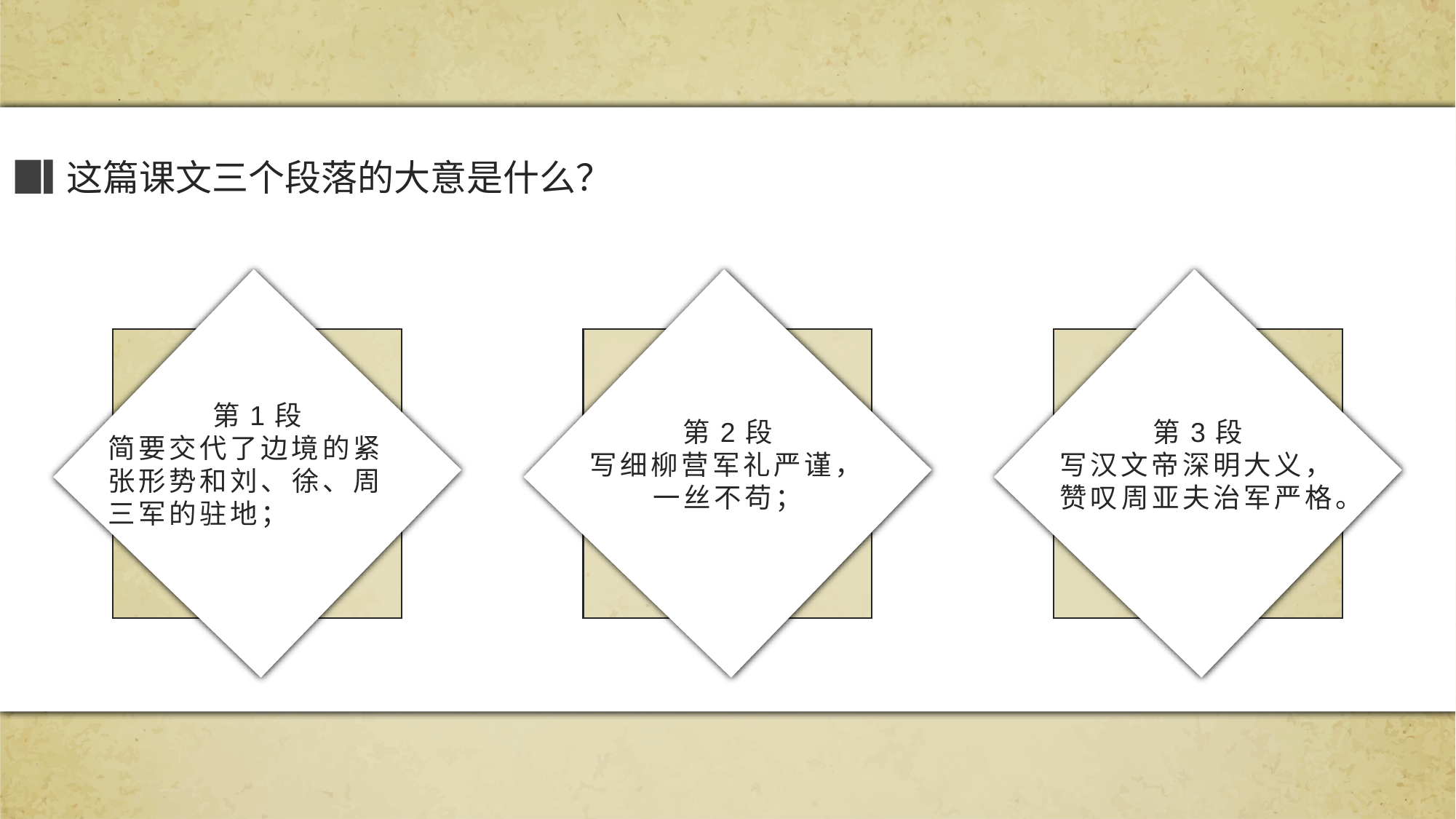

这篇课文三个段落的大意是什么？

第1段
简要交代了边境的紧张形势和刘、徐、周三军的驻地；
第2段
写细柳营军礼严谨，一丝不苟；
第3段
写汉文帝深明大义，赞叹周亚夫治军严格。